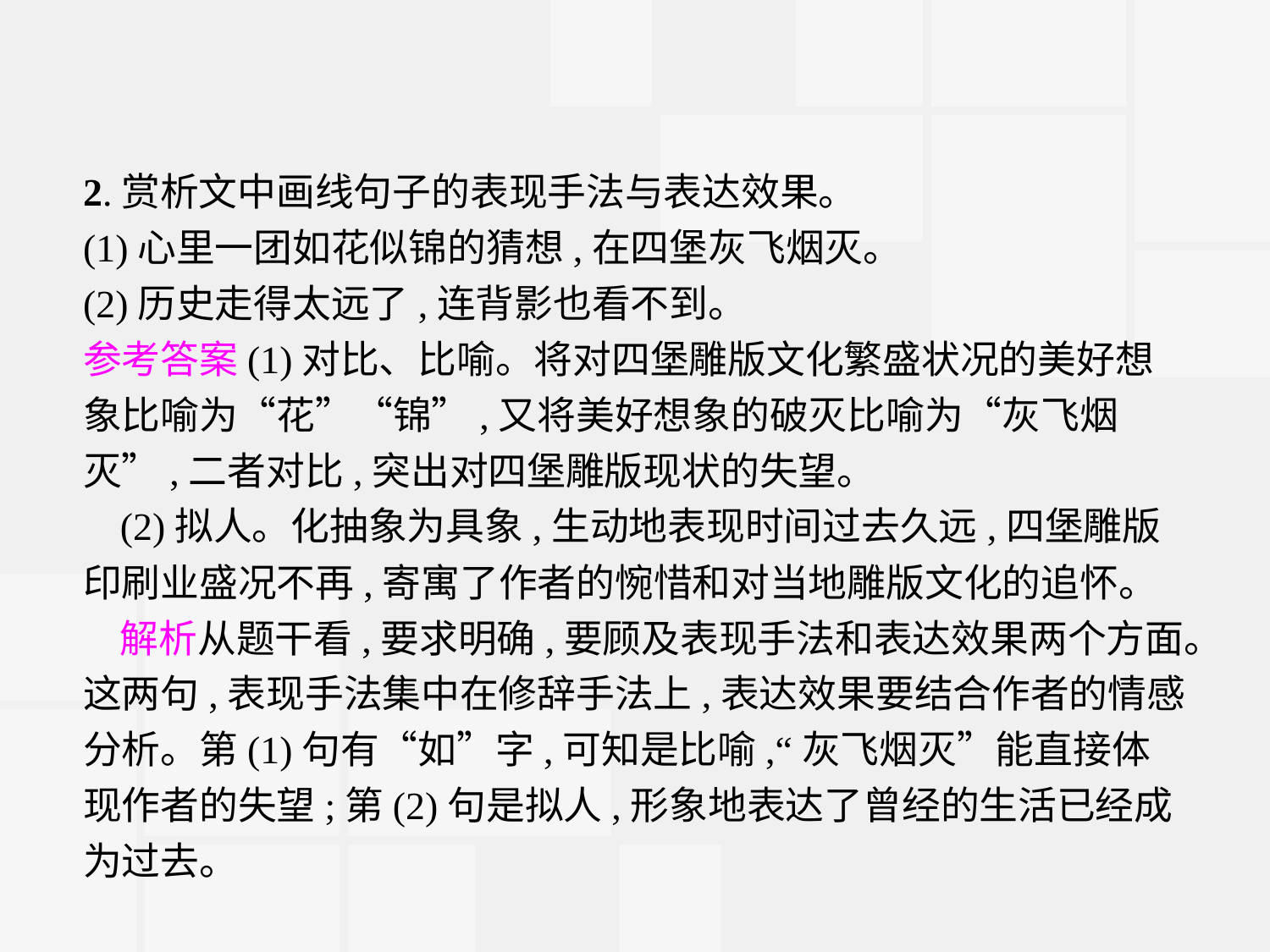

2.赏析文中画线句子的表现手法与表达效果。
(1)心里一团如花似锦的猜想,在四堡灰飞烟灭。
(2)历史走得太远了,连背影也看不到。
参考答案(1)对比、比喻。将对四堡雕版文化繁盛状况的美好想象比喻为“花”“锦”,又将美好想象的破灭比喻为“灰飞烟灭”,二者对比,突出对四堡雕版现状的失望。
(2)拟人。化抽象为具象,生动地表现时间过去久远,四堡雕版印刷业盛况不再,寄寓了作者的惋惜和对当地雕版文化的追怀。
解析从题干看,要求明确,要顾及表现手法和表达效果两个方面。这两句,表现手法集中在修辞手法上,表达效果要结合作者的情感分析。第(1)句有“如”字,可知是比喻,“灰飞烟灭”能直接体现作者的失望;第(2)句是拟人,形象地表达了曾经的生活已经成为过去。